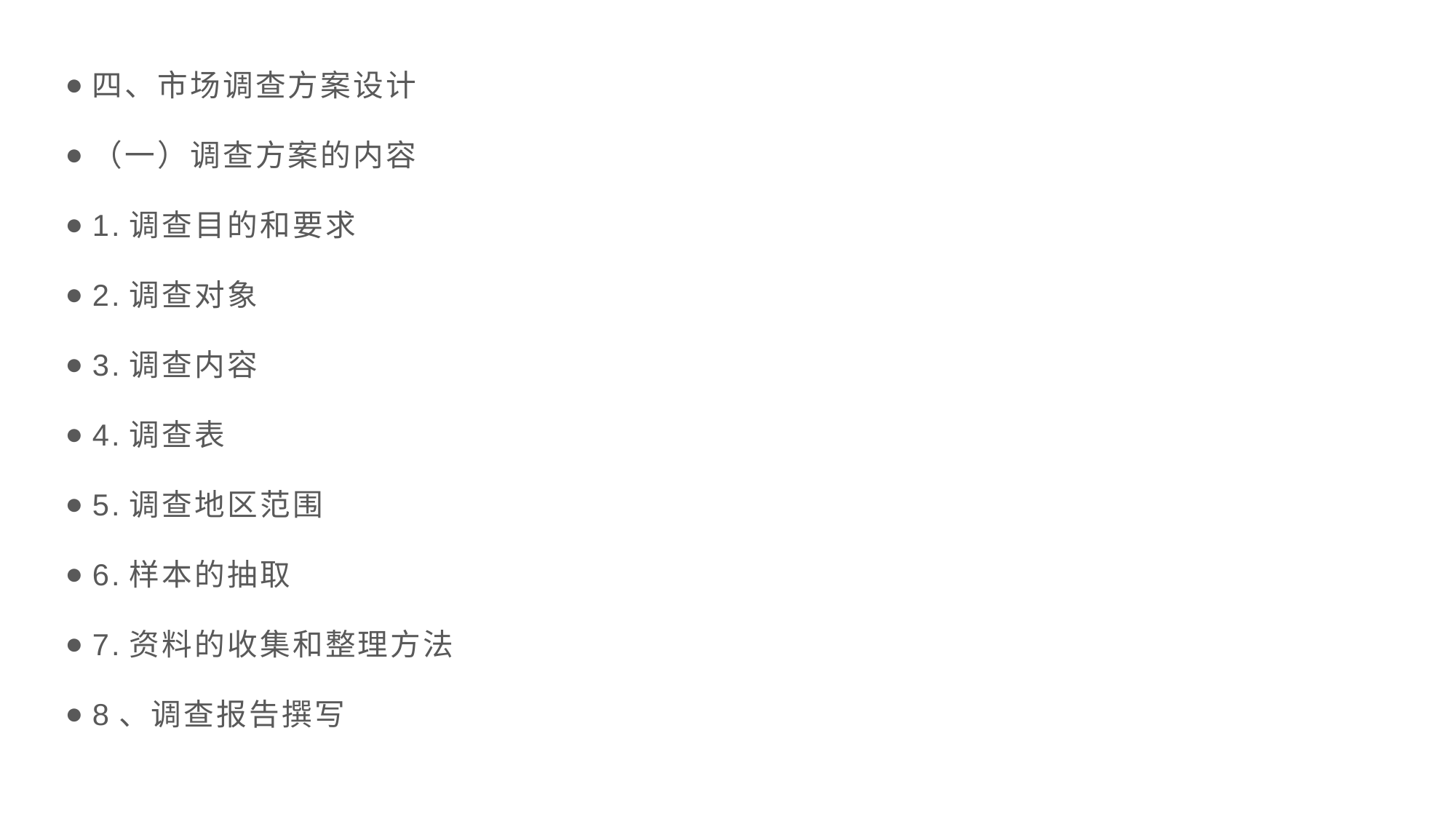

四、市场调查方案设计
（一）调查方案的内容
1.调查目的和要求
2.调查对象
3.调查内容
4.调查表
5.调查地区范围
6.样本的抽取
7.资料的收集和整理方法
8、调查报告撰写

13